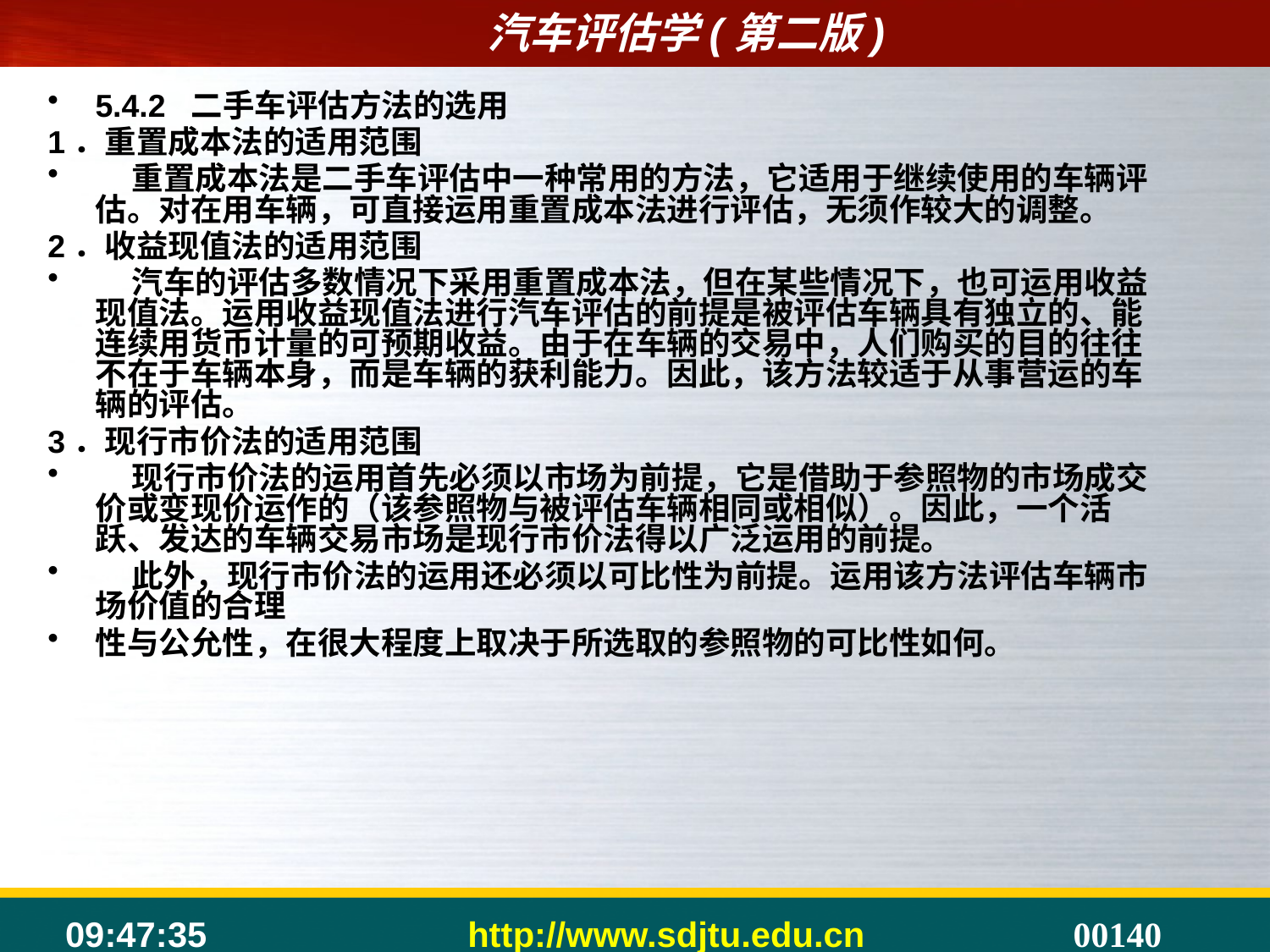

5.4.2  二手车评估方法的选用
1．重置成本法的适用范围
    重置成本法是二手车评估中一种常用的方法，它适用于继续使用的车辆评估。对在用车辆，可直接运用重置成本法进行评估，无须作较大的调整。
2．收益现值法的适用范围
    汽车的评估多数情况下采用重置成本法，但在某些情况下，也可运用收益现值法。运用收益现值法进行汽车评估的前提是被评估车辆具有独立的、能连续用货币计量的可预期收益。由于在车辆的交易中，人们购买的目的往往不在于车辆本身，而是车辆的获利能力。因此，该方法较适于从事营运的车辆的评估。
3．现行市价法的适用范围
    现行市价法的运用首先必须以市场为前提，它是借助于参照物的市场成交价或变现价运作的（该参照物与被评估车辆相同或相似）。因此，一个活跃、发达的车辆交易市场是现行市价法得以广泛运用的前提。
    此外，现行市价法的运用还必须以可比性为前提。运用该方法评估车辆市场价值的合理
性与公允性，在很大程度上取决于所选取的参照物的可比性如何。